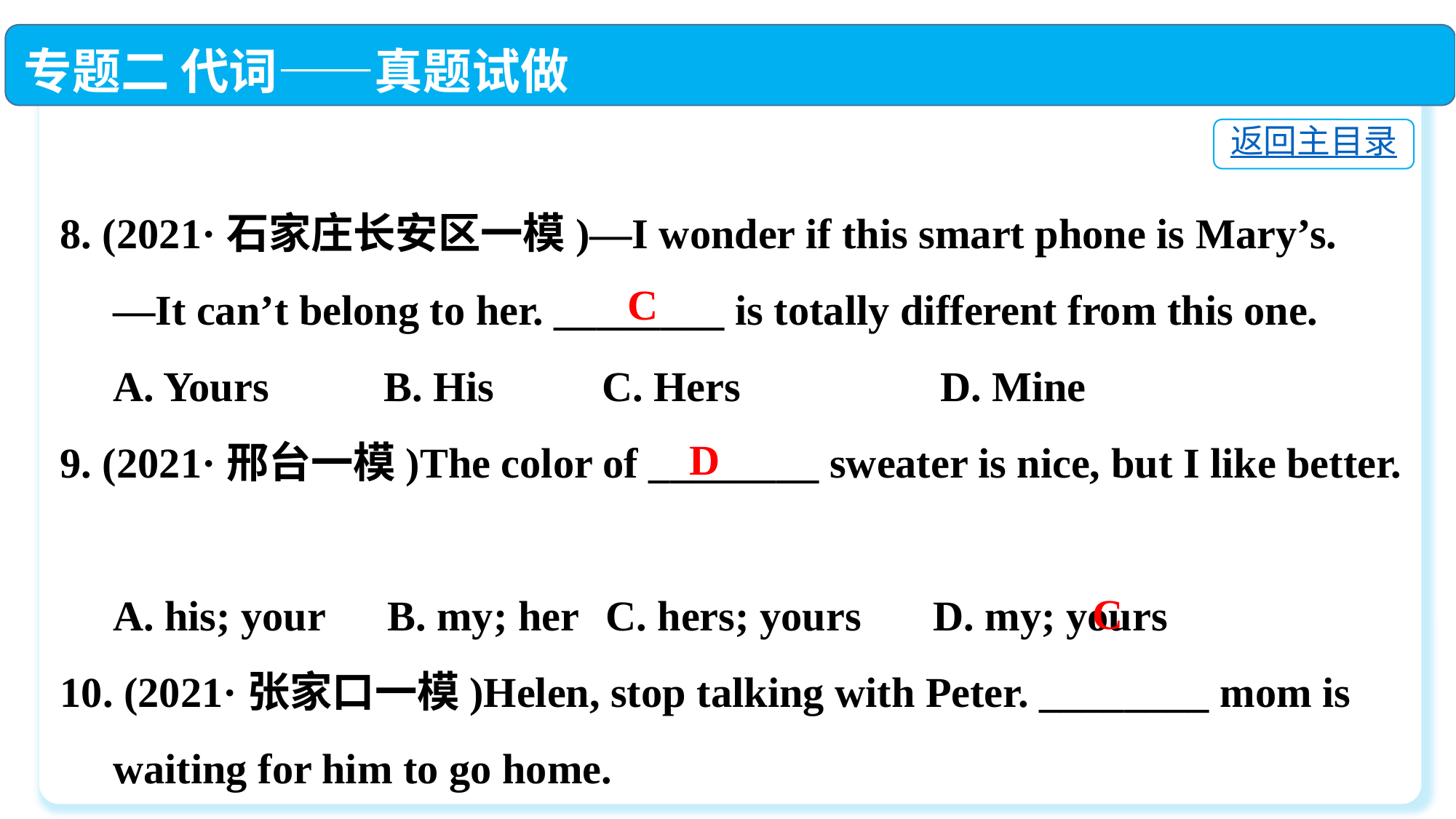

专题二 代词——真题试做

返回主目录
8. (2021·石家庄长安区一模)—I wonder if this smart phone is Mary’s.
     —It can’t belong to her. ________ is totally different from this one.
     A. Yours	          B. His	          C. Hers	           D. Mine
9. (2021·邢台一模)The color of ________ sweater is nice, but I like better.
     A. his; your	B. my; her	C. hers; yours	D. my; yours
10. (2021·张家口一模)Helen, stop talking with Peter. ________ mom is
     waiting for him to go home.
     A. My	          B. Your	C. His	           D. Her
C
D
C